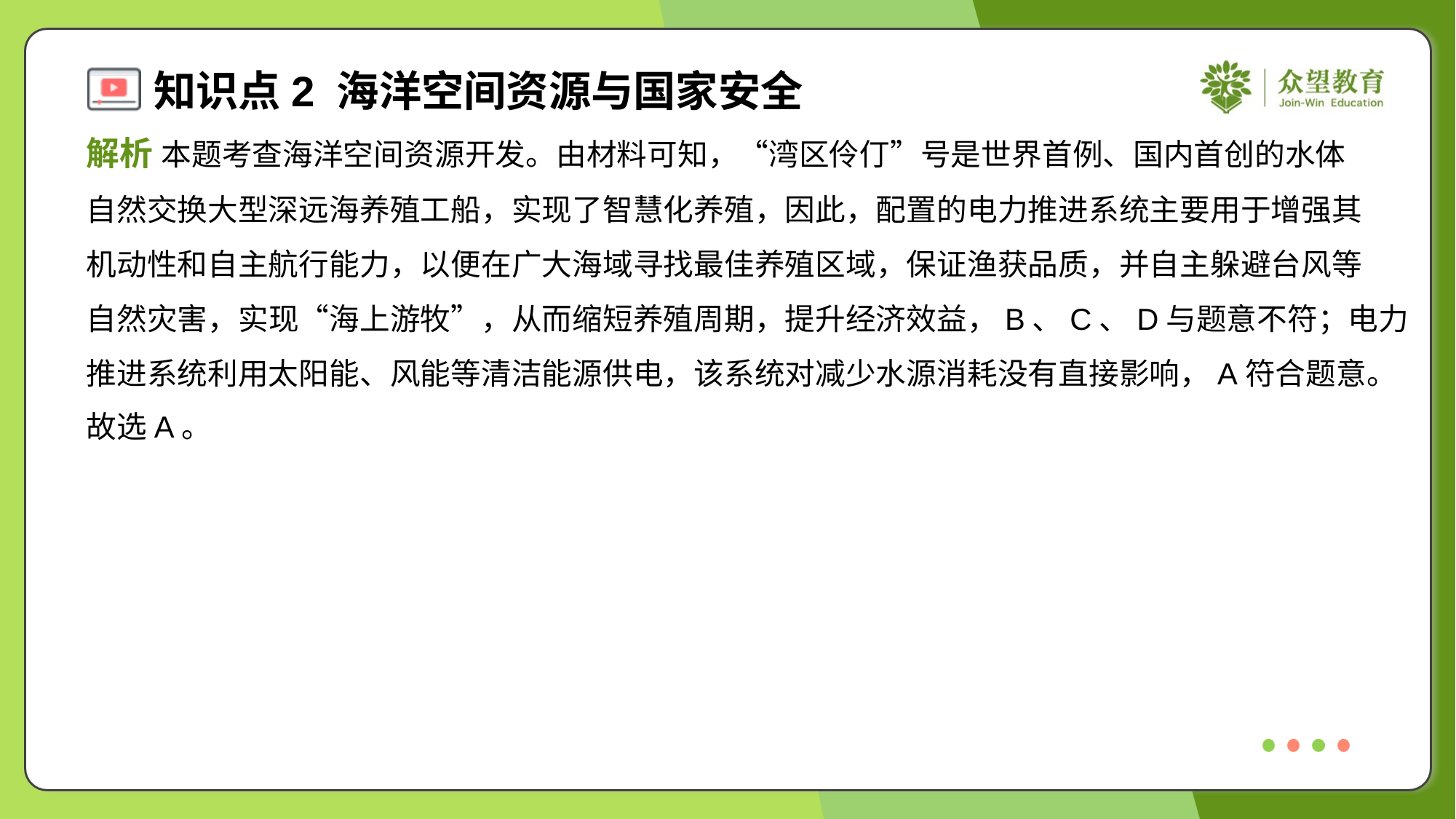

解析 本题考查海洋空间资源开发。由材料可知，“湾区伶仃”号是世界首例、国内首创的水体
自然交换大型深远海养殖工船，实现了智慧化养殖，因此，配置的电力推进系统主要用于增强其
机动性和自主航行能力，以便在广大海域寻找最佳养殖区域，保证渔获品质，并自主躲避台风等
自然灾害，实现“海上游牧”，从而缩短养殖周期，提升经济效益，B、C、D与题意不符；电力
推进系统利用太阳能、风能等清洁能源供电，该系统对减少水源消耗没有直接影响，A符合题意。
故选A。